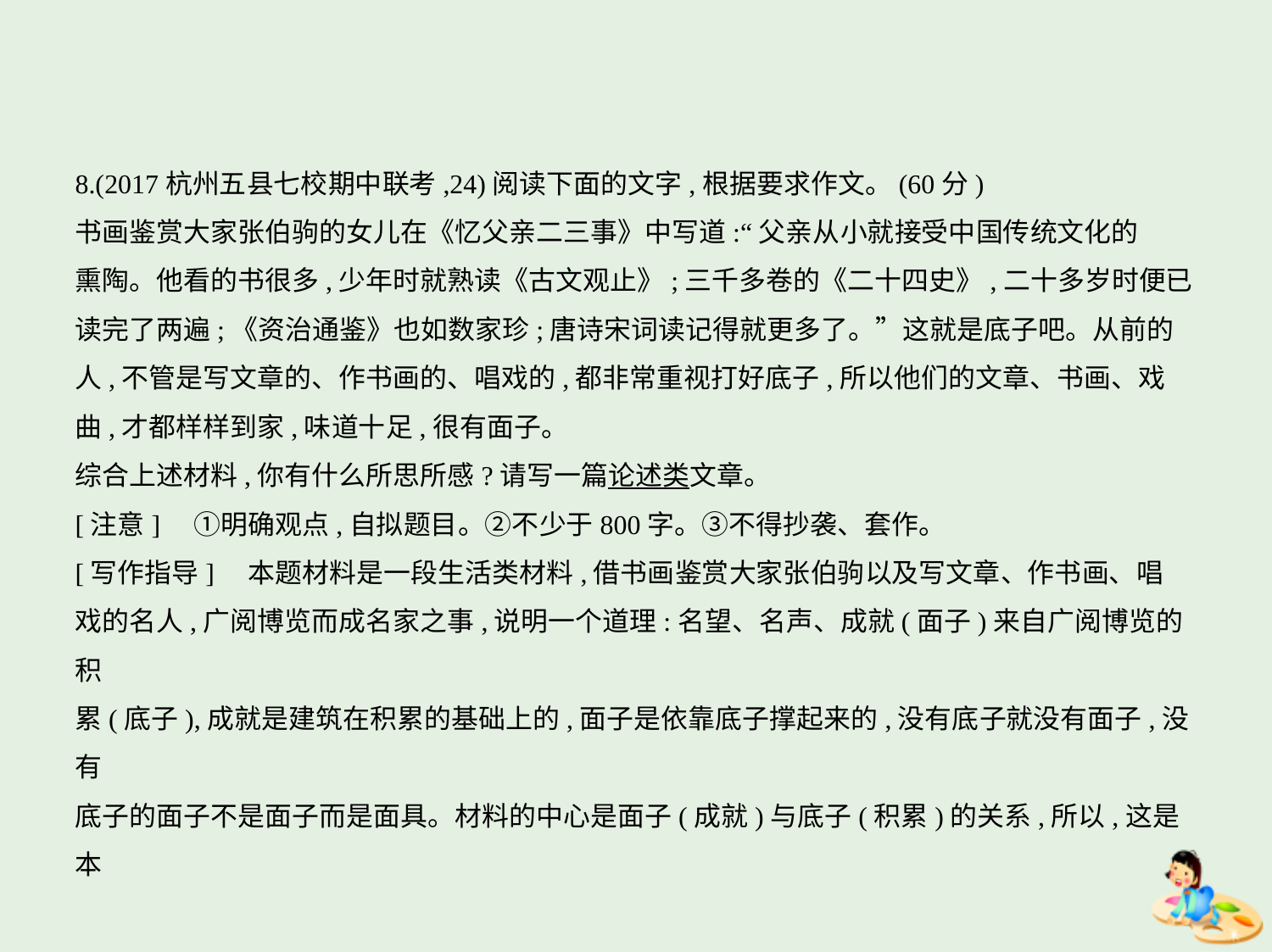

8.(2017杭州五县七校期中联考,24)阅读下面的文字,根据要求作文。(60分)
书画鉴赏大家张伯驹的女儿在《忆父亲二三事》中写道:“父亲从小就接受中国传统文化的
熏陶。他看的书很多,少年时就熟读《古文观止》;三千多卷的《二十四史》,二十多岁时便已
读完了两遍;《资治通鉴》也如数家珍;唐诗宋词读记得就更多了。”这就是底子吧。从前的
人,不管是写文章的、作书画的、唱戏的,都非常重视打好底子,所以他们的文章、书画、戏
曲,才都样样到家,味道十足,很有面子。
综合上述材料,你有什么所思所感?请写一篇论述类文章。
[注意]　①明确观点,自拟题目。②不少于800字。③不得抄袭、套作。
[写作指导]　本题材料是一段生活类材料,借书画鉴赏大家张伯驹以及写文章、作书画、唱
戏的名人,广阅博览而成名家之事,说明一个道理:名望、名声、成就(面子)来自广阅博览的积
累(底子),成就是建筑在积累的基础上的,面子是依靠底子撑起来的,没有底子就没有面子,没有
底子的面子不是面子而是面具。材料的中心是面子(成就)与底子(积累)的关系,所以,这是本